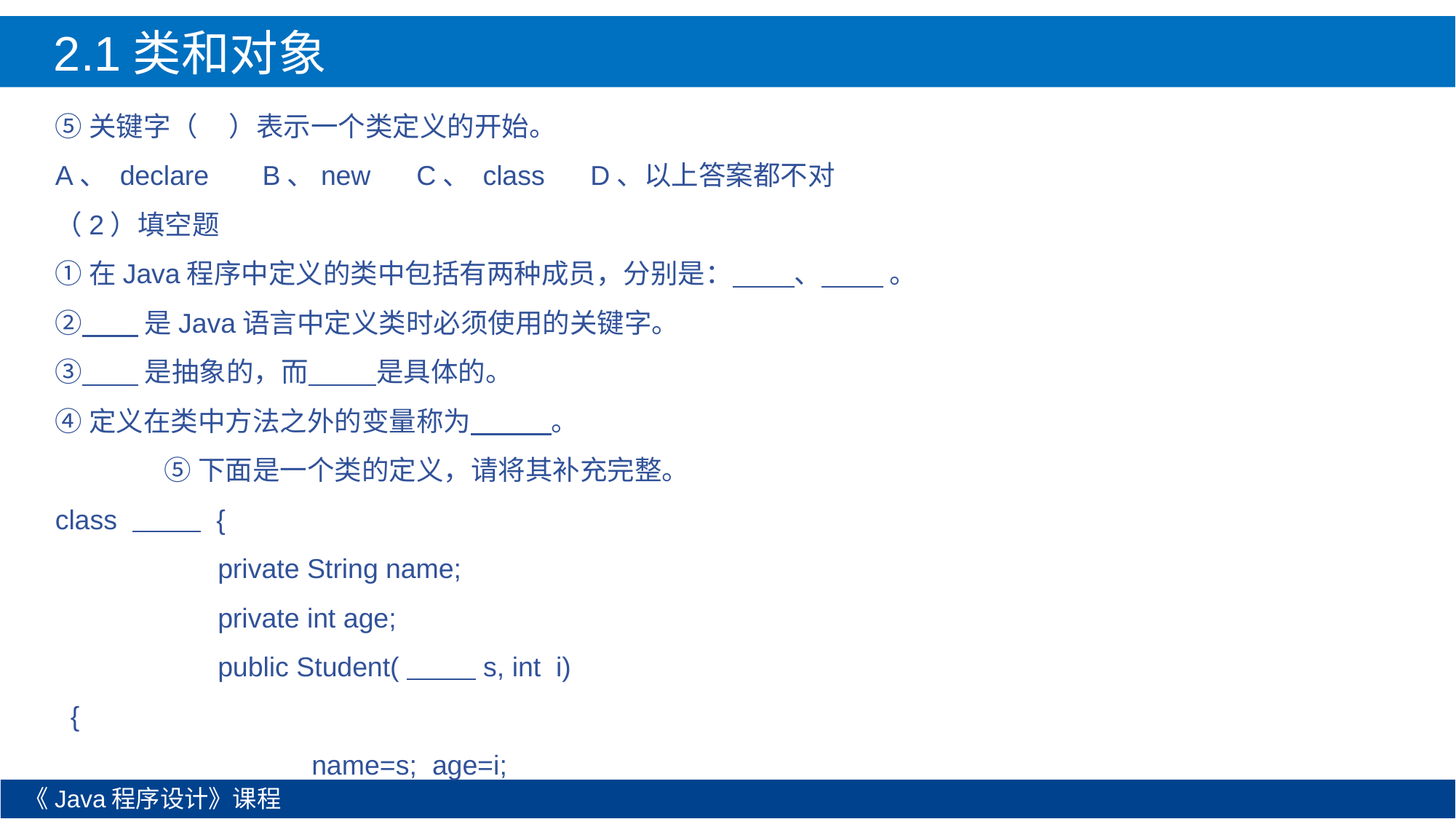

2.1类和对象
⑤关键字（     ）表示一个类定义的开始。
A、 declare       B、new      C、 class      D、以上答案都不对
（2）填空题
①在Java程序中定义的类中包括有两种成员，分别是：          、           。
②         是Java语言中定义类时必须使用的关键字。
③         是抽象的，而           是具体的。
④定义在类中方法之外的变量称为             。
	⑤下面是一个类的定义，请将其补充完整。
class             {
	       private String name;
	       private int age;
	       public Student(           s, int  i)
  {
		     name=s;  age=i;

《Java程序设计》课程